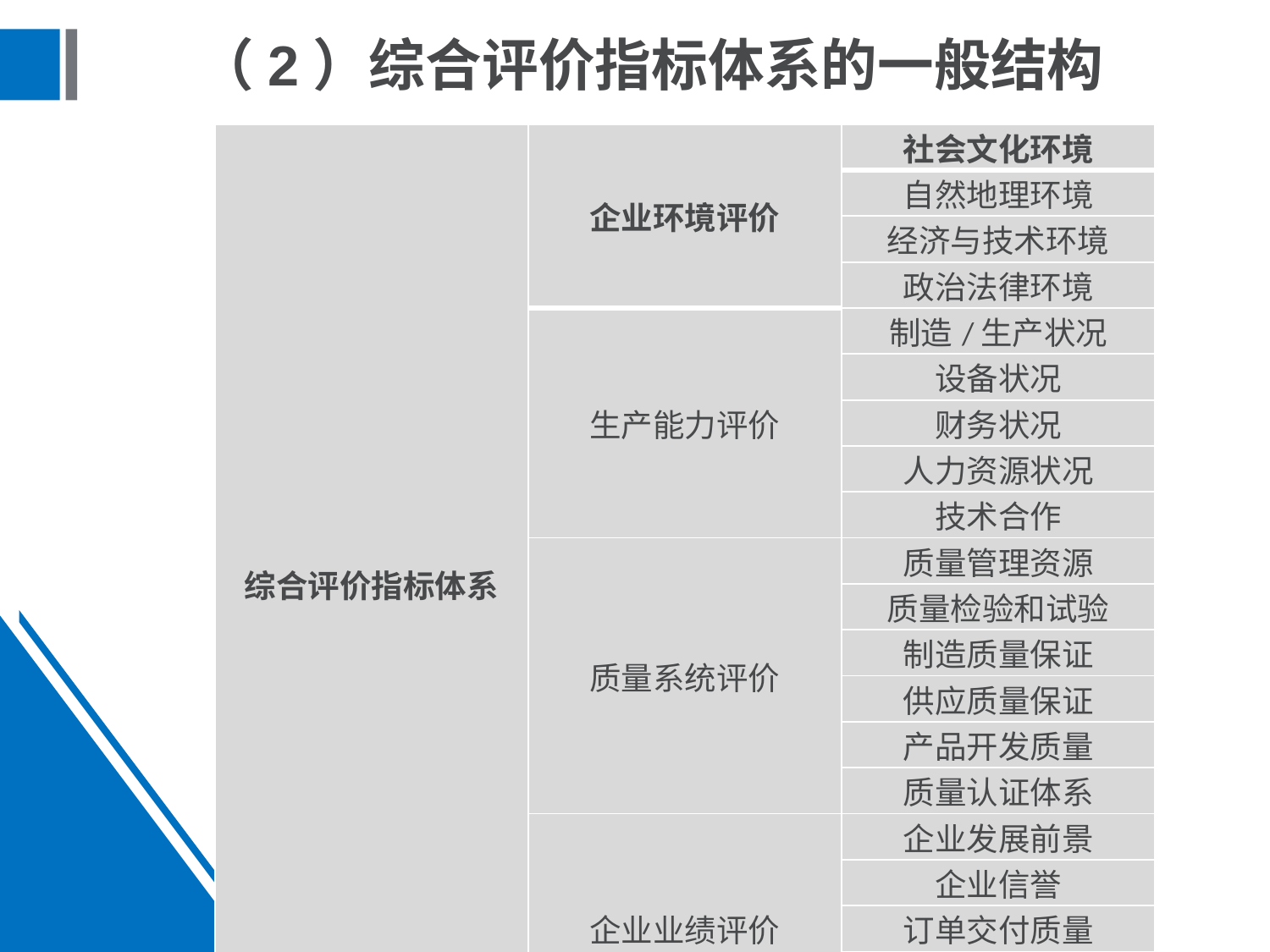

# （2）综合评价指标体系的一般结构
| 综合评价指标体系 | 企业环境评价 | 社会文化环境 |
| --- | --- | --- |
|  |  | 自然地理环境 |
|  |  | 经济与技术环境 |
|  |  | 政治法律环境 |
|  | 生产能力评价 | 制造/生产状况 |
|  |  | 设备状况 |
|  |  | 财务状况 |
|  |  | 人力资源状况 |
|  |  | 技术合作 |
|  | 质量系统评价 | 质量管理资源 |
|  |  | 质量检验和试验 |
|  |  | 制造质量保证 |
|  |  | 供应质量保证 |
|  |  | 产品开发质量 |
|  |  | 质量认证体系 |
|  | 企业业绩评价 | 企业发展前景 |
|  |  | 企业信誉 |
|  |  | 订单交付质量 |
|  |  | 成本分析 |
|  |  | 员工福利 |